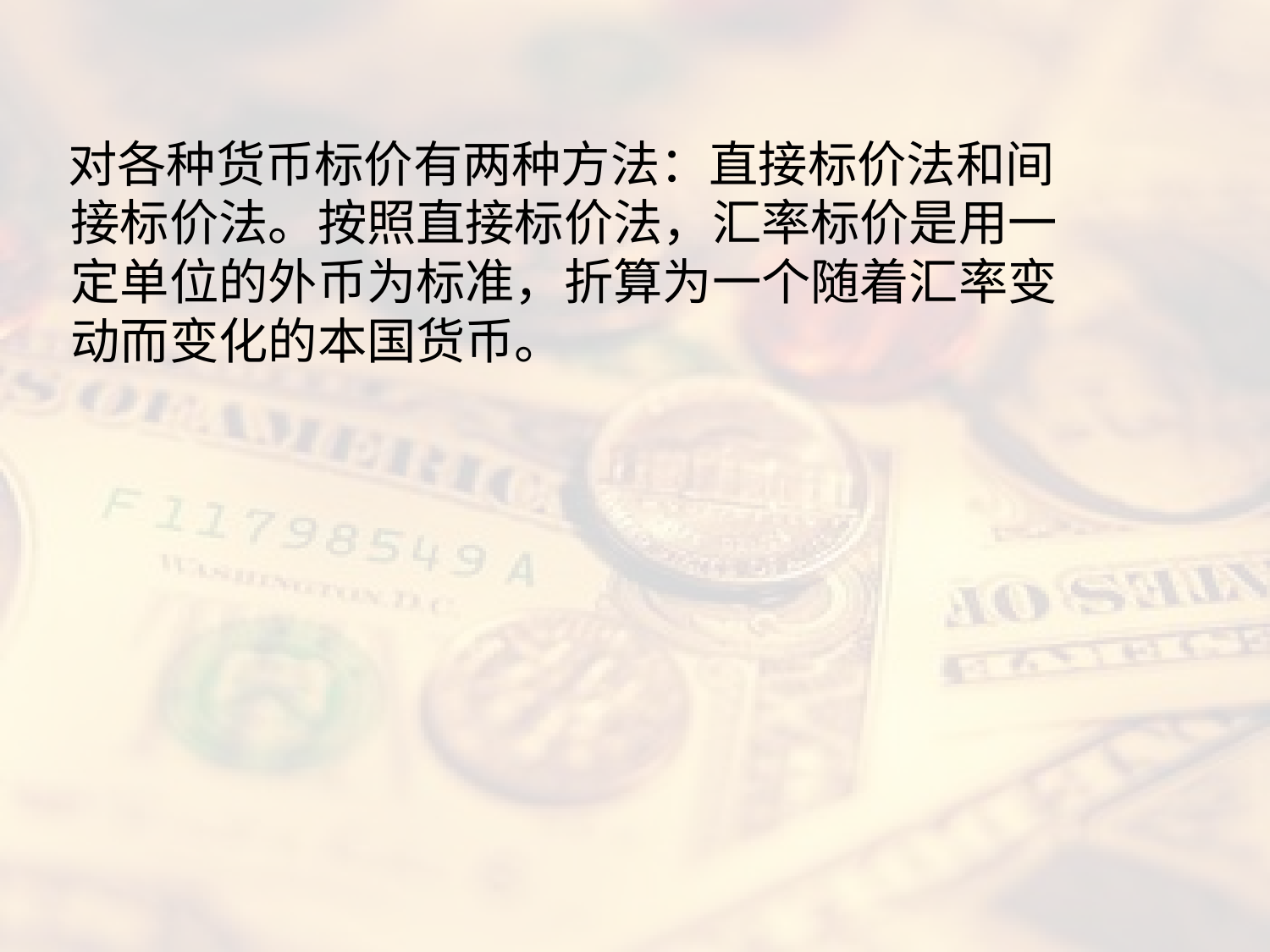

#
   对各种货币标价有两种方法：直接标价法和间接标价法。按照直接标价法，汇率标价是用一定单位的外币为标准，折算为一个随着汇率变动而变化的本国货币。